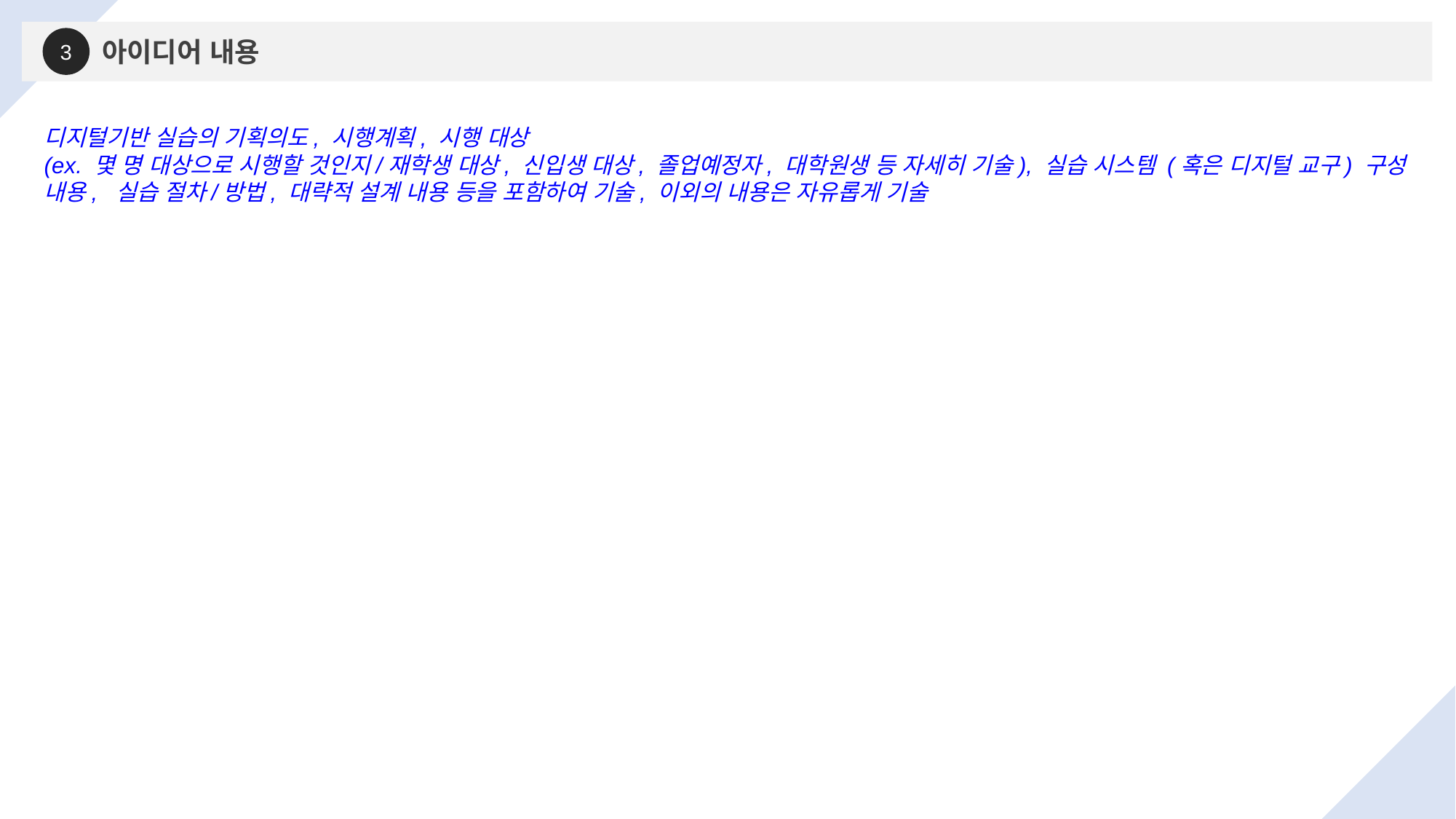

3
아이디어 내용
디지털기반 실습의 기획의도, 시행계획, 시행 대상
(ex. 몇 명 대상으로 시행할 것인지/재학생 대상, 신입생 대상, 졸업예정자, 대학원생 등 자세히 기술), 실습 시스템 (혹은 디지털 교구) 구성 내용,  실습 절차/방법, 대략적 설계 내용 등을 포함하여 기술, 이외의 내용은 자유롭게 기술